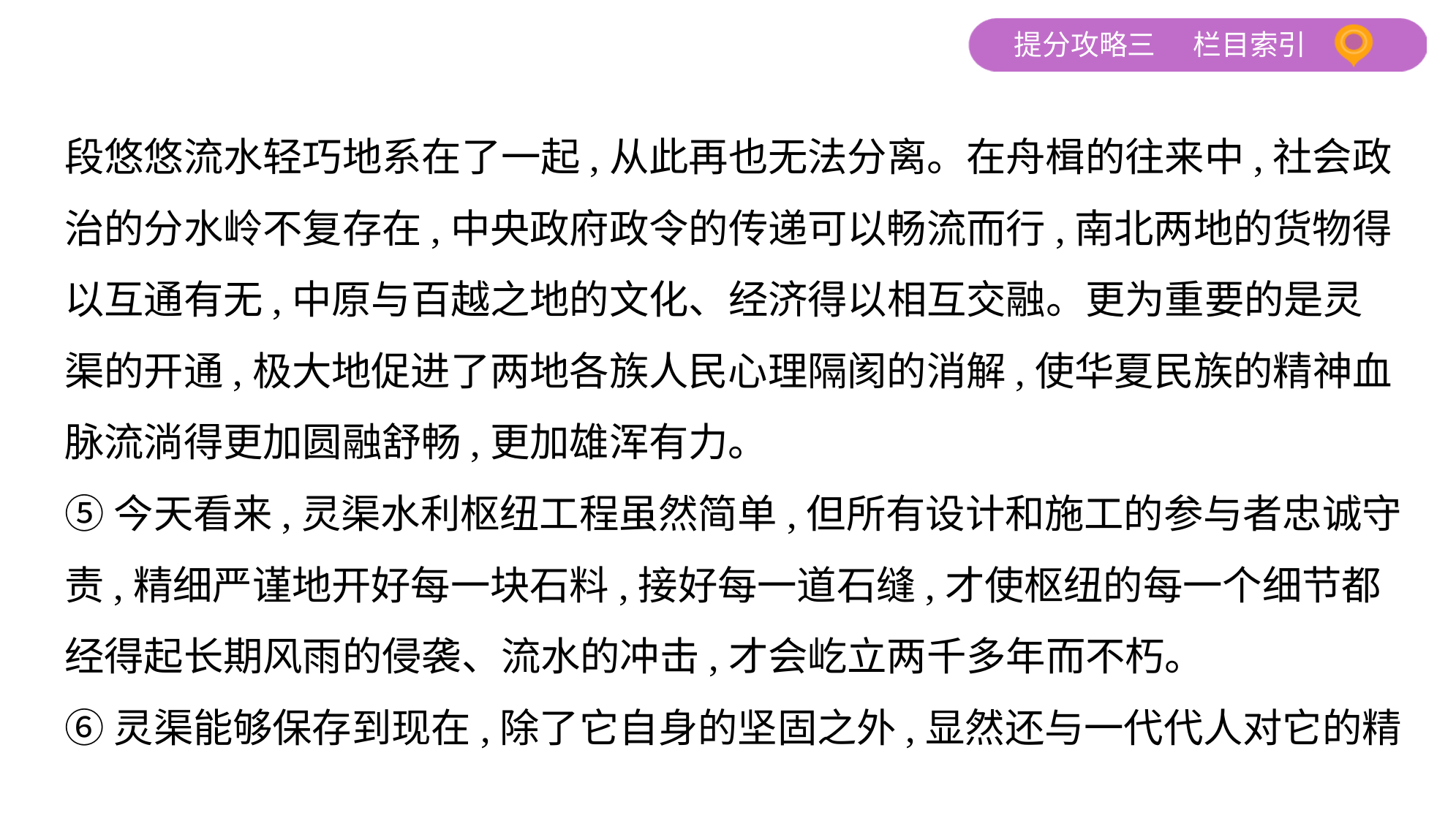

段悠悠流水轻巧地系在了一起,从此再也无法分离。在舟楫的往来中,社会政
治的分水岭不复存在,中央政府政令的传递可以畅流而行,南北两地的货物得
以互通有无,中原与百越之地的文化、经济得以相互交融。更为重要的是灵
渠的开通,极大地促进了两地各族人民心理隔阂的消解,使华夏民族的精神血
脉流淌得更加圆融舒畅,更加雄浑有力。
⑤今天看来,灵渠水利枢纽工程虽然简单,但所有设计和施工的参与者忠诚守
责,精细严谨地开好每一块石料,接好每一道石缝,才使枢纽的每一个细节都
经得起长期风雨的侵袭、流水的冲击,才会屹立两千多年而不朽。
⑥灵渠能够保存到现在,除了它自身的坚固之外,显然还与一代代人对它的精